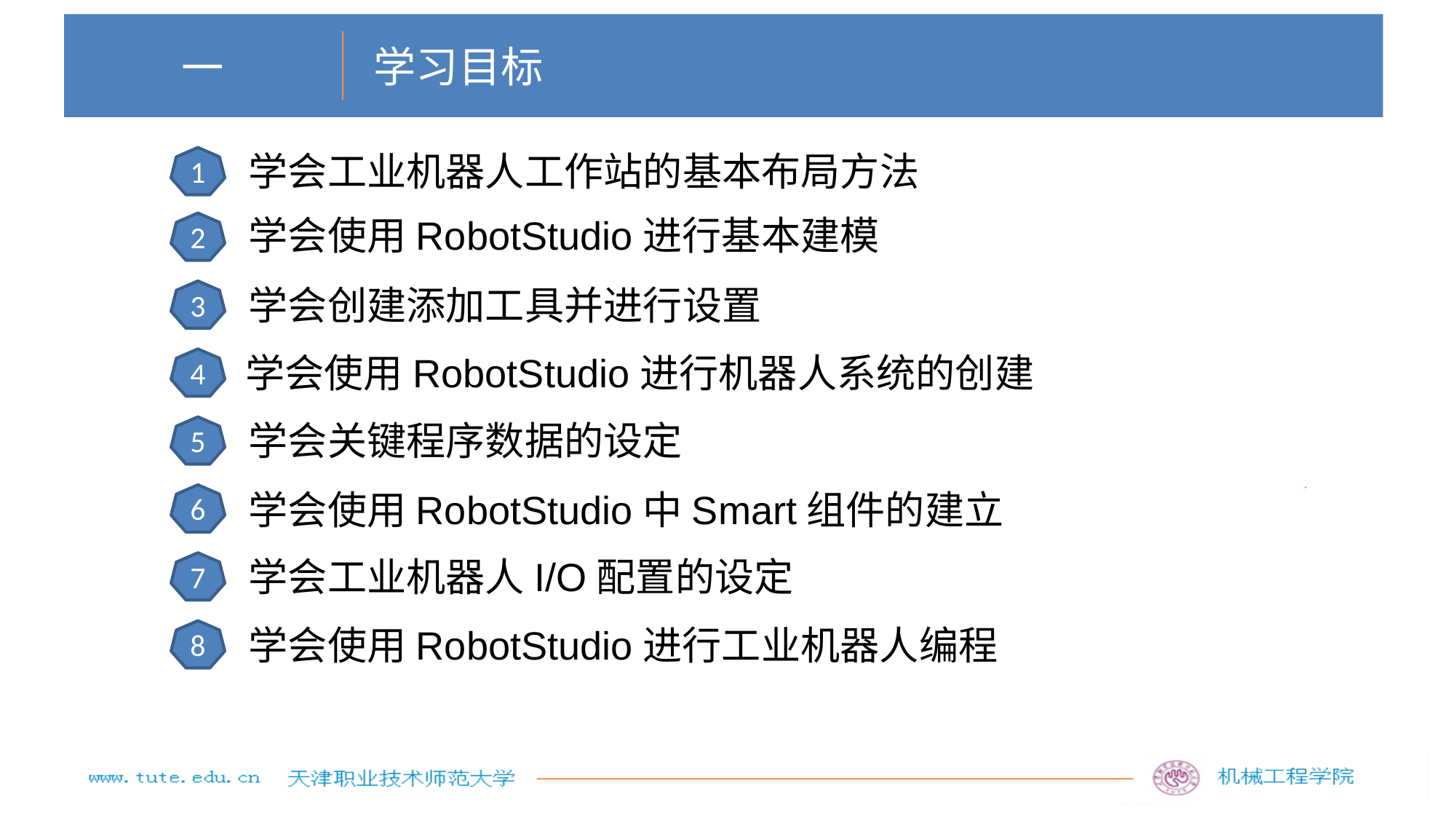

学习目标
# 一
学会工业机器人工作站的基本布局方法
1
学会使用RobotStudio进行基本建模
2
学会创建添加工具并进行设置
3
学会使用RobotStudio进行机器人系统的创建
4
学会关键程序数据的设定
5
学会使用RobotStudio中Smart组件的建立
6
学会工业机器人I/O配置的设定
7
学会使用RobotStudio进行工业机器人编程
8